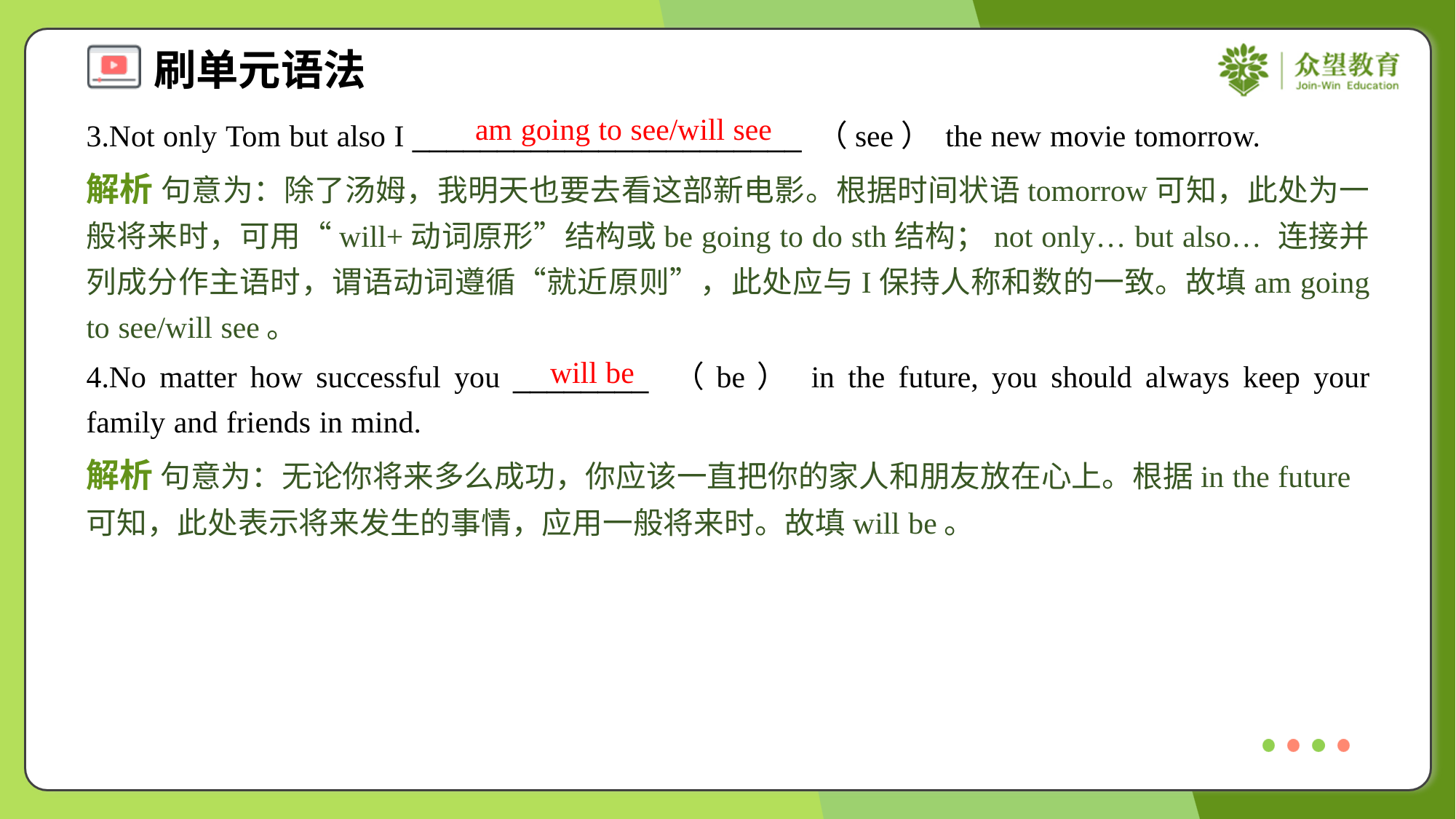

am going to see/will see
3.Not only Tom but also I _______________________ （see） the new movie tomorrow.
解析 句意为：除了汤姆，我明天也要去看这部新电影。根据时间状语tomorrow可知，此处为一般将来时，可用“will+动词原形”结构或be going to do sth结构；not only… but also… 连接并列成分作主语时，谓语动词遵循“就近原则”，此处应与I保持人称和数的一致。故填am going to see/will see。
will be
4.No matter how successful you ________ （be） in the future, you should always keep your family and friends in mind.
解析 句意为：无论你将来多么成功，你应该一直把你的家人和朋友放在心上。根据in the future可知，此处表示将来发生的事情，应用一般将来时。故填will be。